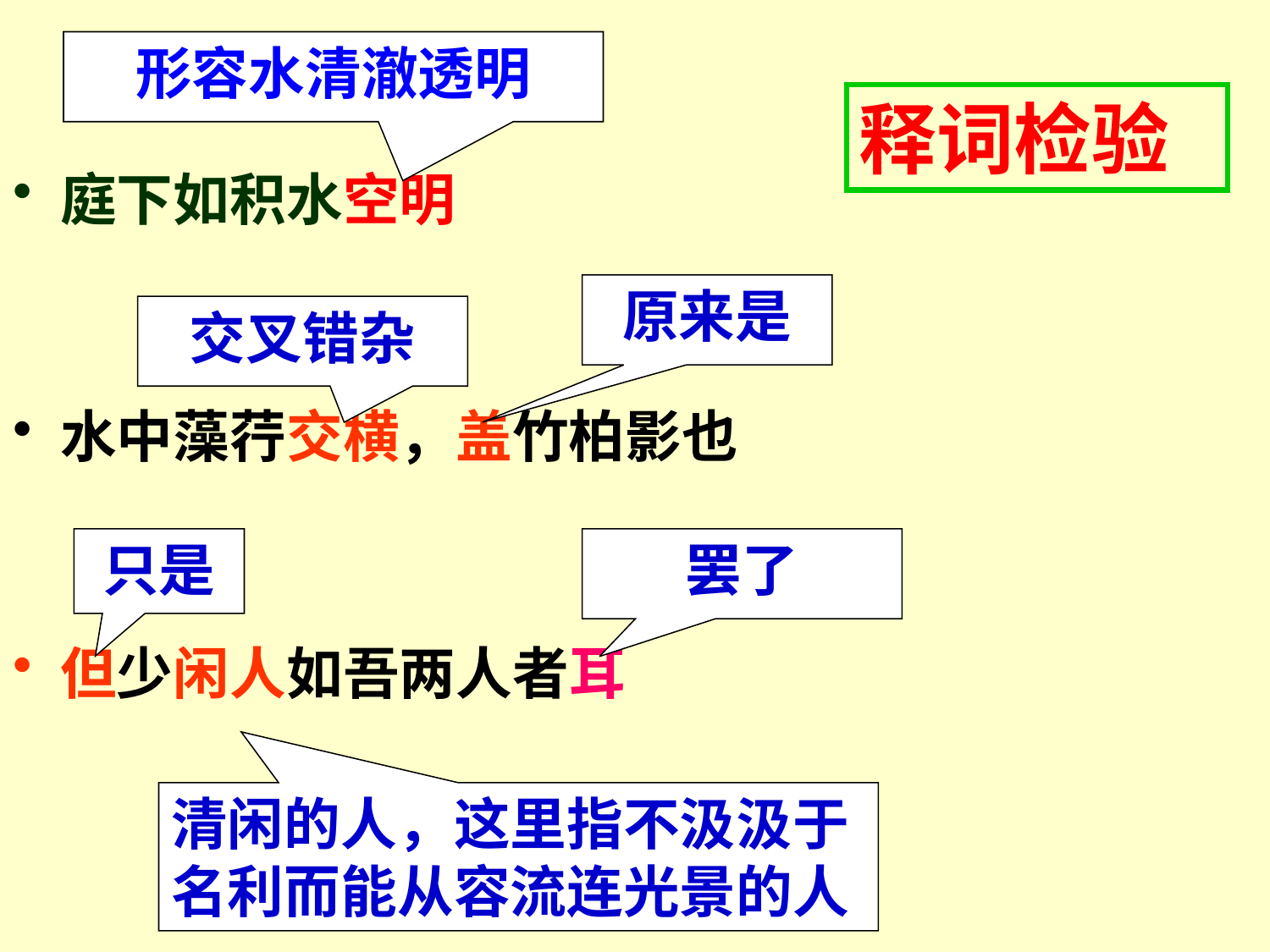

庭下如积水空明

水中藻荇交横，盖竹柏影也

但少闲人如吾两人者耳
形容水清澈透明
释词检验
原来是
交叉错杂
只是
罢了
清闲的人，这里指不汲汲于名利而能从容流连光景的人